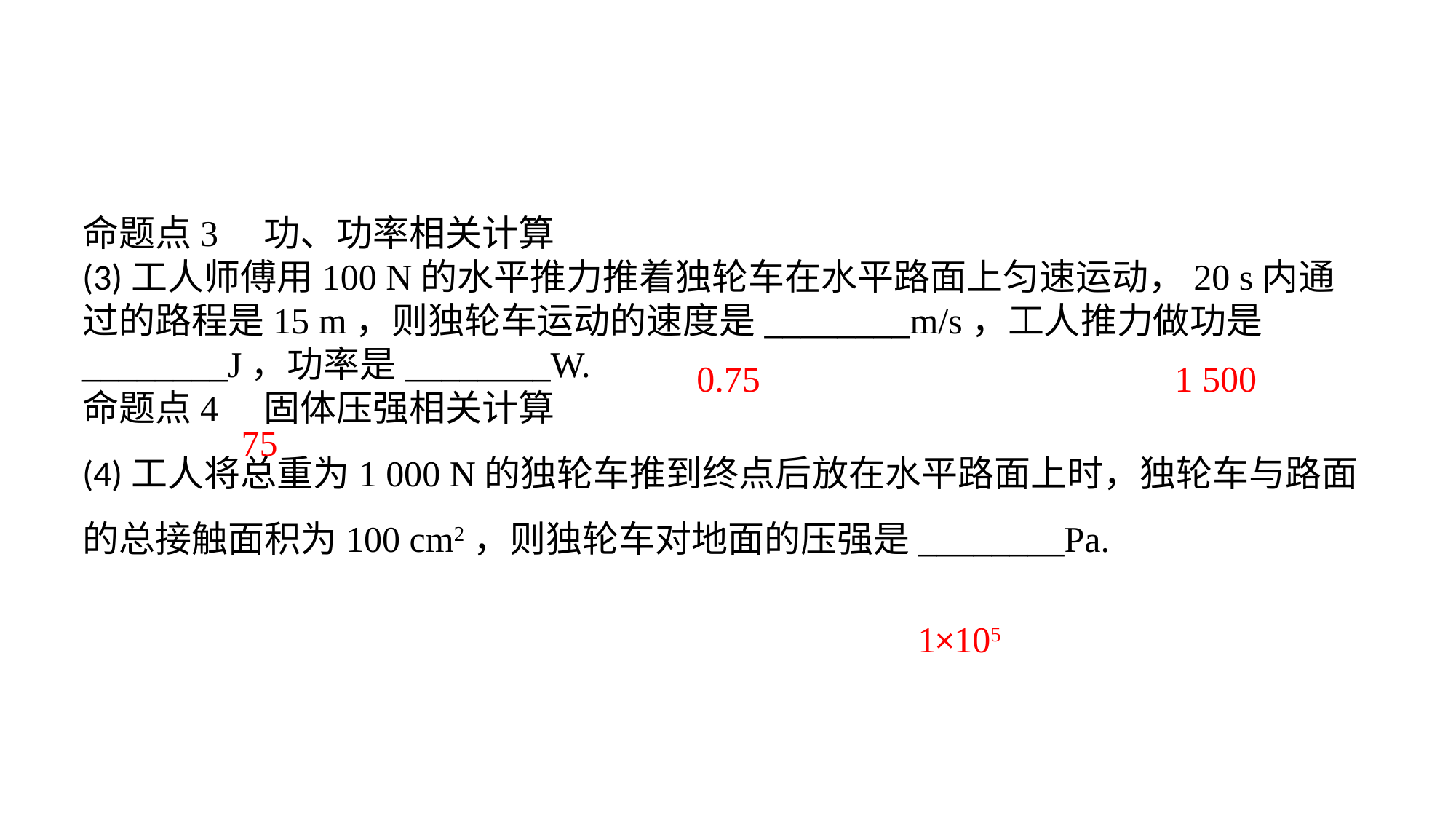

命题点3　功、功率相关计算(3)工人师傅用100 N的水平推力推着独轮车在水平路面上匀速运动，20 s内通过的路程是15 m，则独轮车运动的速度是________m/s，工人推力做功是________J，功率是________W.命题点4　固体压强相关计算(4)工人将总重为1 000 N的独轮车推到终点后放在水平路面上时，独轮车与路面的总接触面积为100 cm2，则独轮车对地面的压强是________Pa.
0.75
1 500
75
1×105